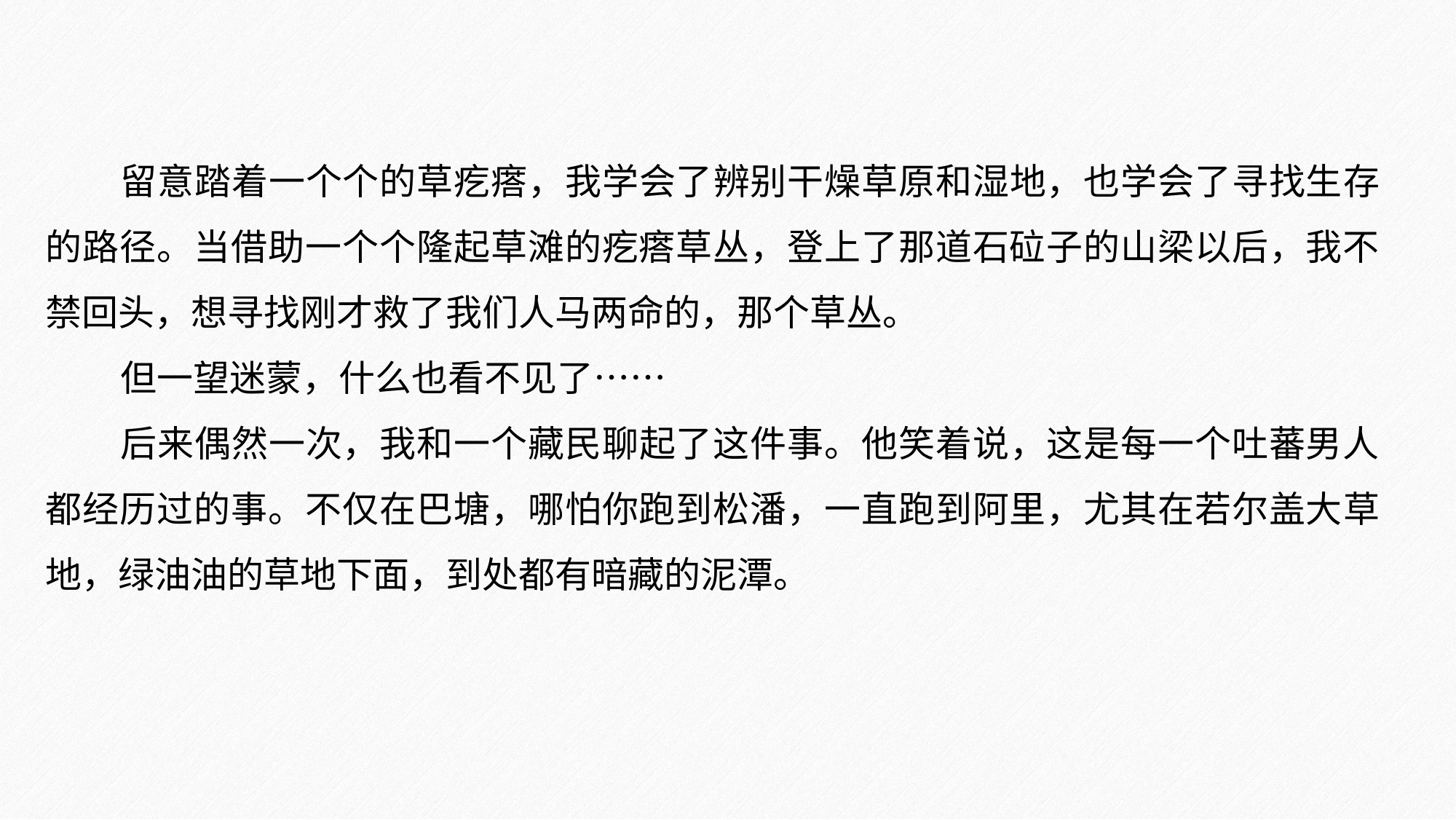

留意踏着一个个的草疙瘩，我学会了辨别干燥草原和湿地，也学会了寻找生存的路径。当借助一个个隆起草滩的疙瘩草丛，登上了那道石砬子的山梁以后，我不禁回头，想寻找刚才救了我们人马两命的，那个草丛。
但一望迷蒙，什么也看不见了……
后来偶然一次，我和一个藏民聊起了这件事。他笑着说，这是每一个吐蕃男人都经历过的事。不仅在巴塘，哪怕你跑到松潘，一直跑到阿里，尤其在若尔盖大草地，绿油油的草地下面，到处都有暗藏的泥潭。